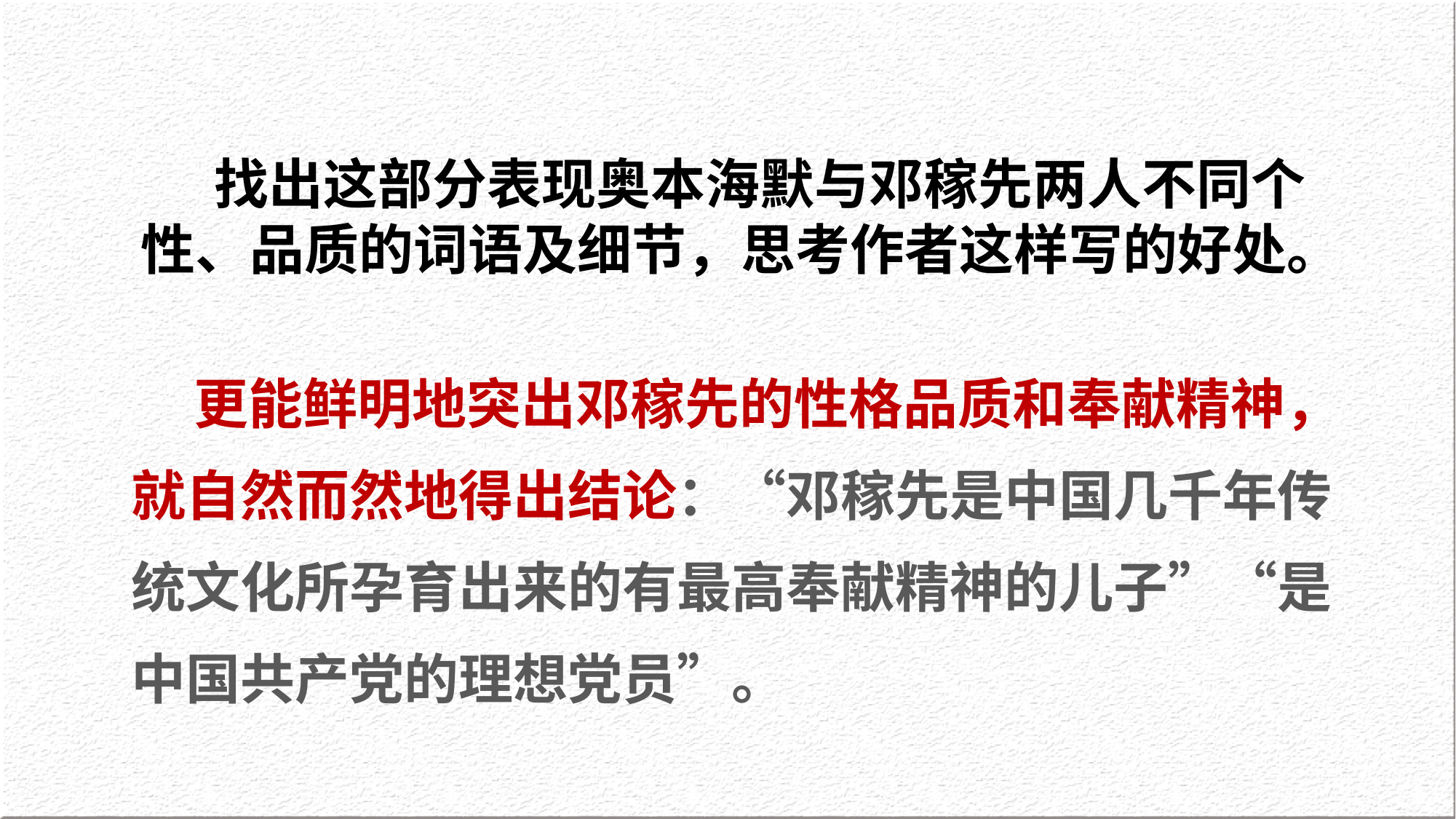

找出这部分表现奥本海默与邓稼先两人不同个性、品质的词语及细节，思考作者这样写的好处。
    更能鲜明地突出邓稼先的性格品质和奉献精神，就自然而然地得出结论：“邓稼先是中国几千年传统文化所孕育出来的有最高奉献精神的儿子”“是中国共产党的理想党员”。